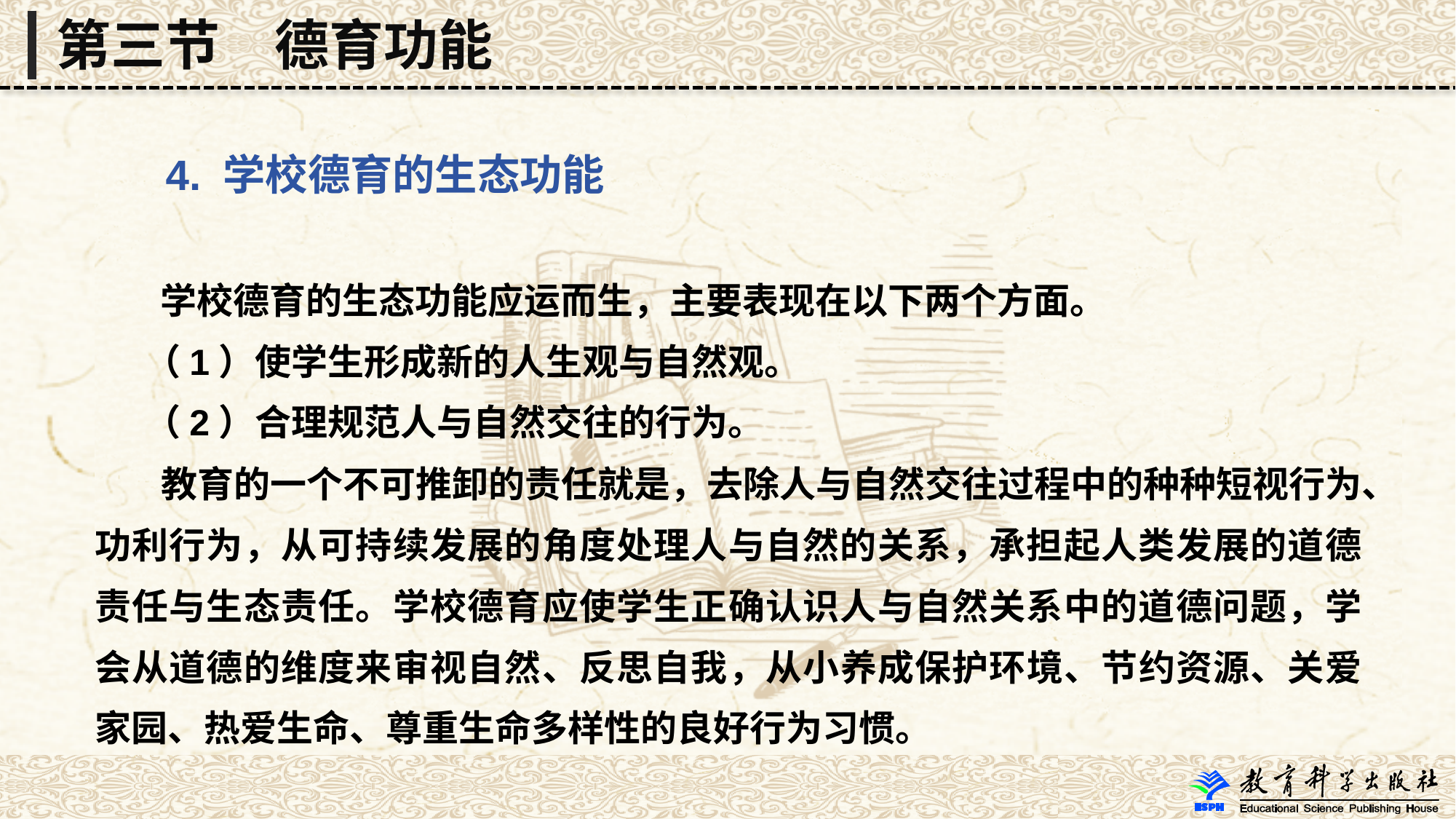

第三节　德育功能
      4. 学校德育的生态功能

       学校德育的生态功能应运而生，主要表现在以下两个方面。
     （1）使学生形成新的人生观与自然观。
     （2）合理规范人与自然交往的行为。
       教育的一个不可推卸的责任就是，去除人与自然交往过程中的种种短视行为、功利行为，从可持续发展的角度处理人与自然的关系，承担起人类发展的道德责任与生态责任。学校德育应使学生正确认识人与自然关系中的道德问题，学会从道德的维度来审视自然、反思自我，从小养成保护环境、节约资源、关爱家园、热爱生命、尊重生命多样性的良好行为习惯。